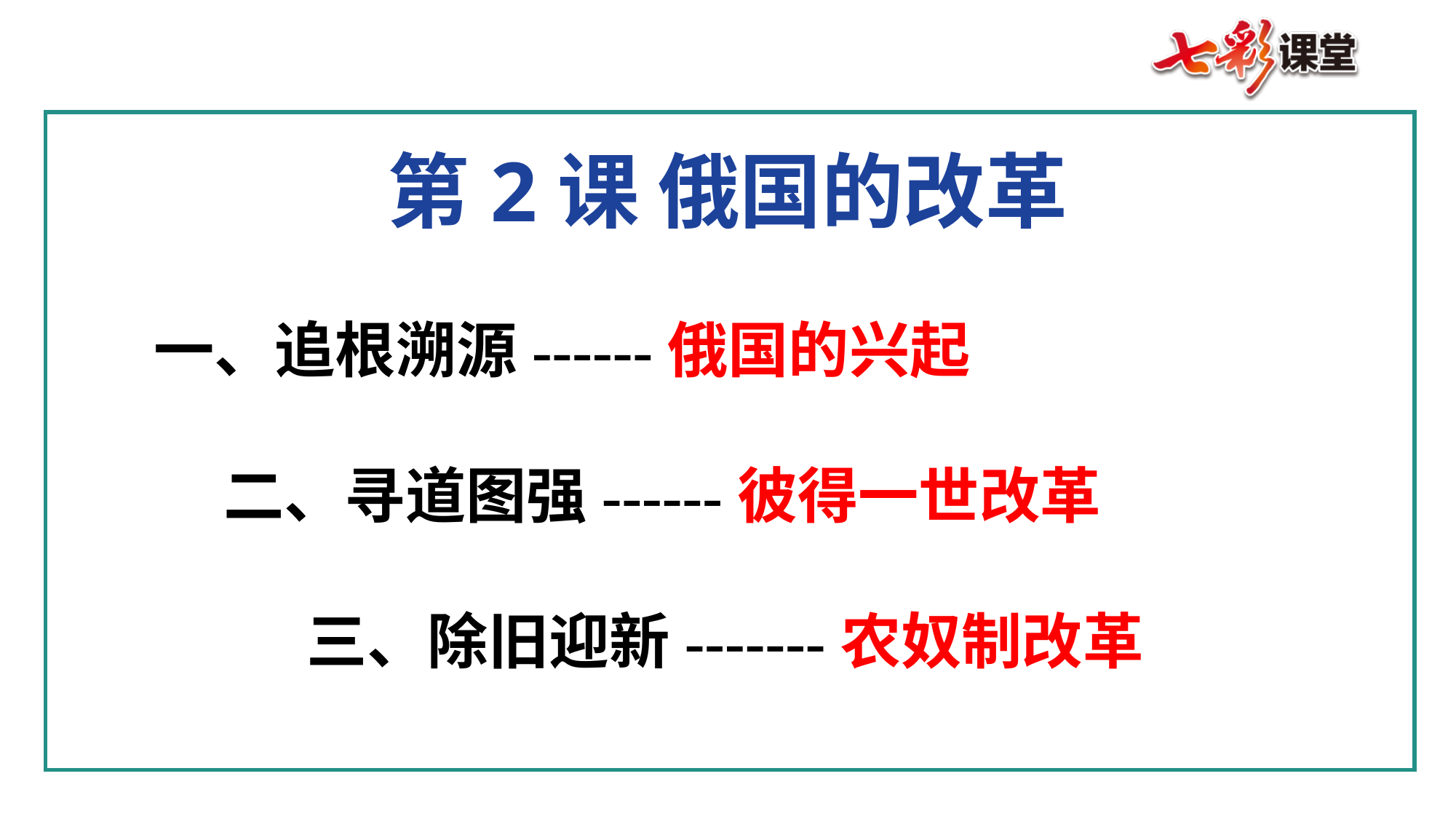

第2课 俄国的改革
一、追根溯源------俄国的兴起

    二、寻道图强------彼得一世改革

          三、除旧迎新-------农奴制改革